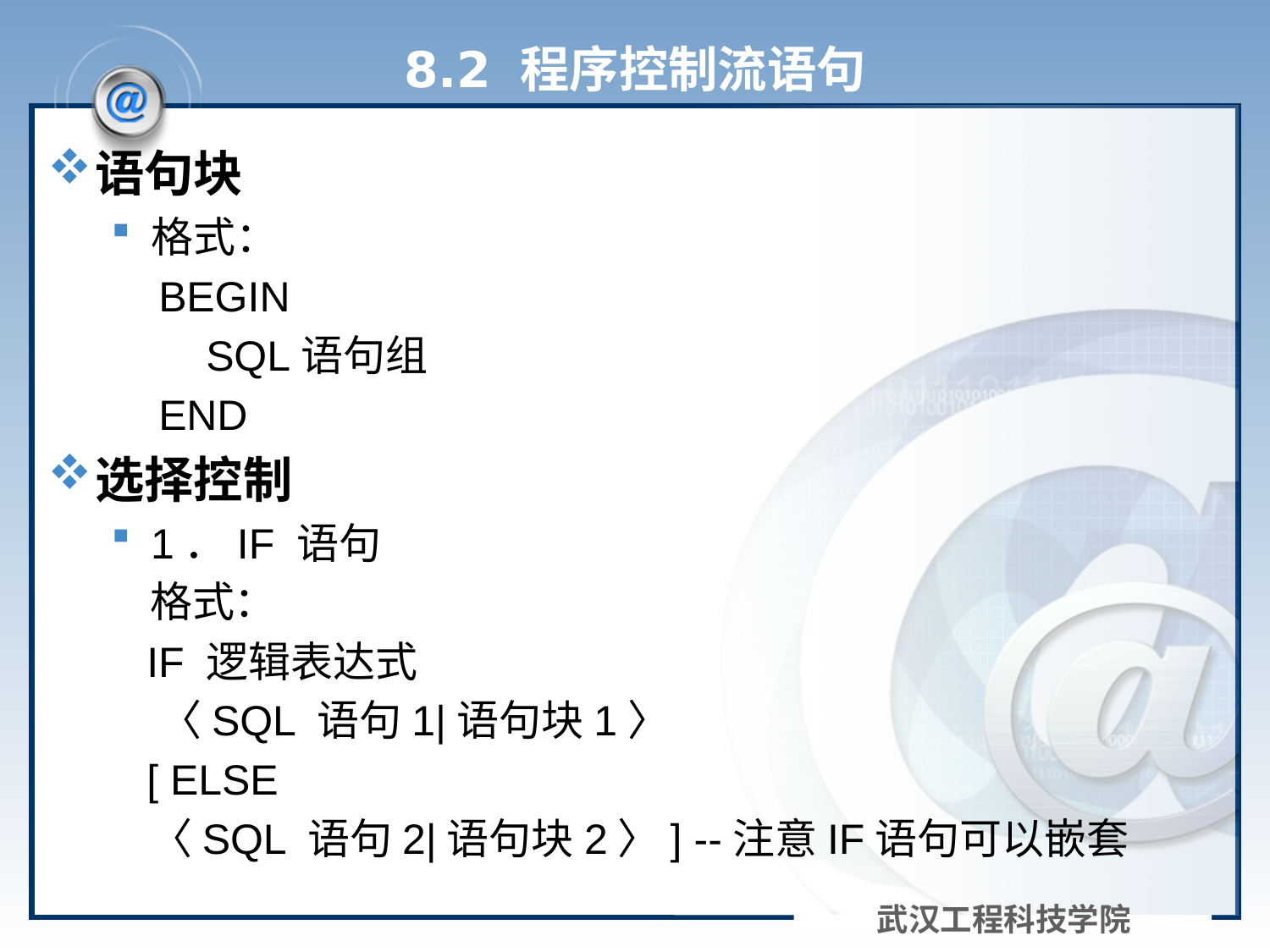

# 8.2 程序控制流语句
语句块
格式：
    BEGIN
        SQL语句组
    END
选择控制
1．IF 语句
   格式：
   IF 逻辑表达式
    〈SQL 语句1|语句块1〉
   [ ELSE
   〈SQL 语句2|语句块2〉] --注意IF语句可以嵌套

武汉工程科技学院